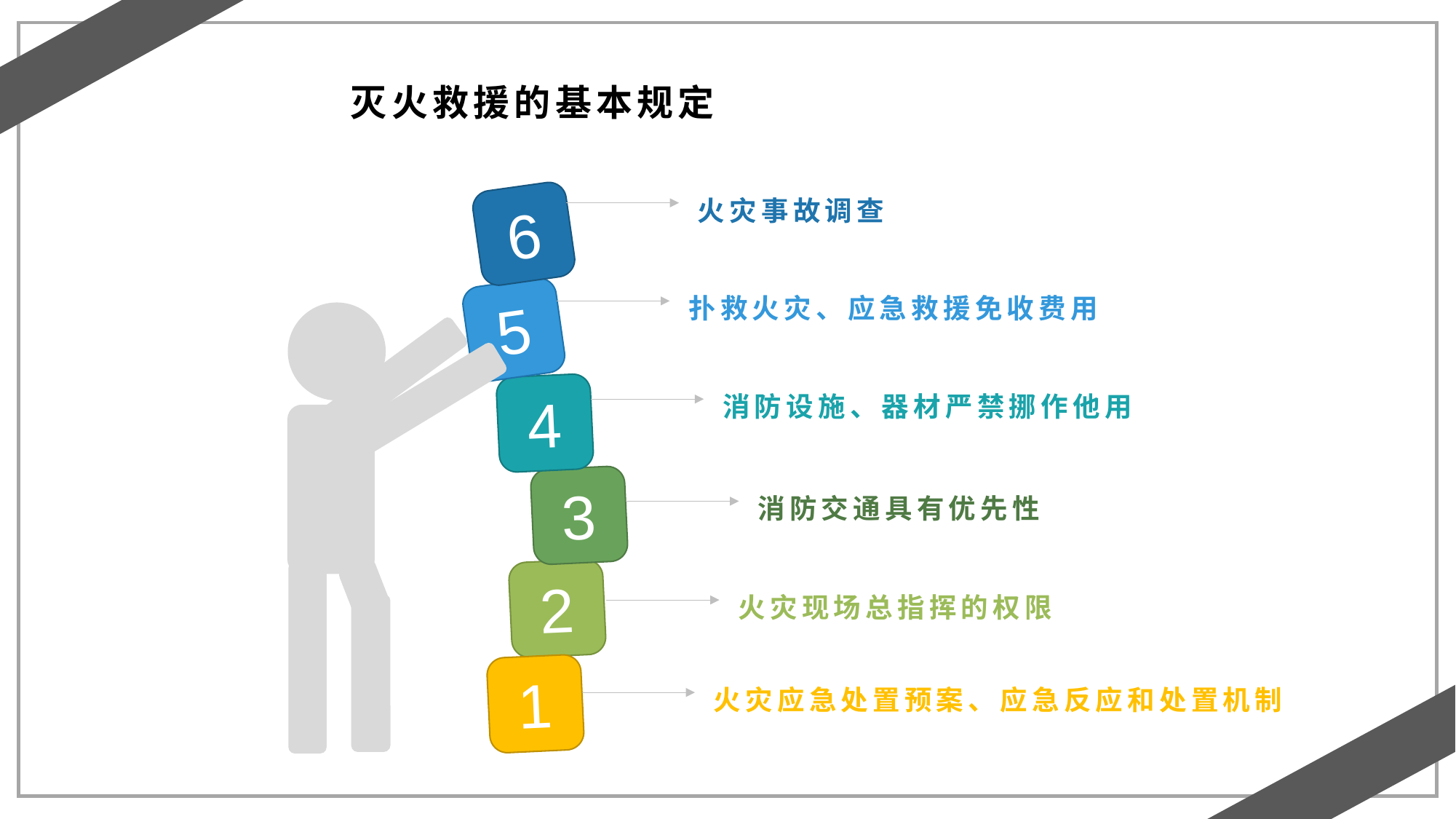

灭火救援的基本规定
火灾事故调查
6
扑救火灾、应急救援免收费用
5

4
消防设施、器材严禁挪作他用

3
消防交通具有优先性

2

火灾现场总指挥的权限

1
火灾应急处置预案、应急反应和处置机制